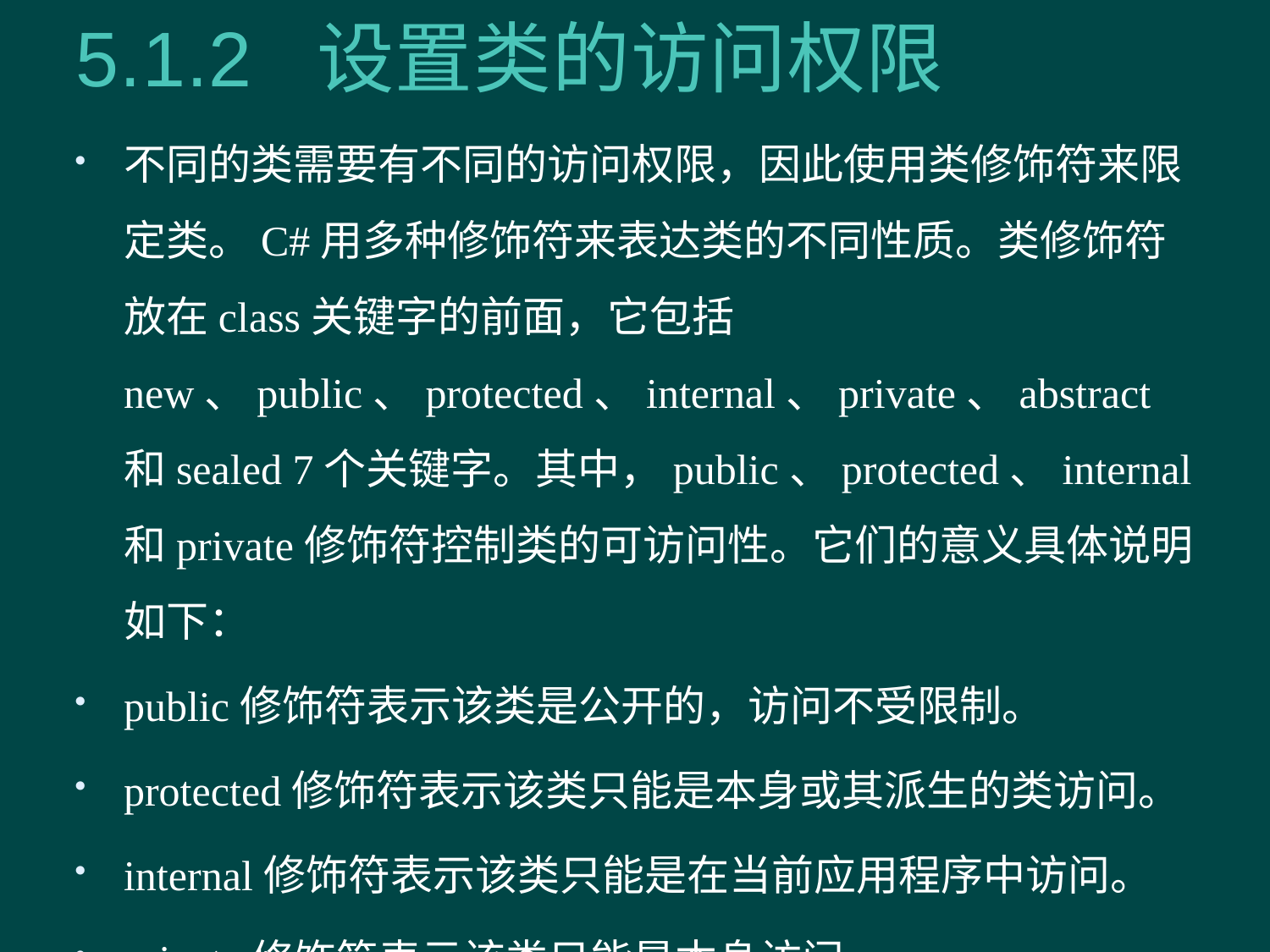

# 5.1.2  设置类的访问权限
不同的类需要有不同的访问权限，因此使用类修饰符来限定类。C#用多种修饰符来表达类的不同性质。类修饰符放在class关键字的前面，它包括new、public、protected、internal、private、abstract和sealed 7个关键字。其中，public、protected、internal和private修饰符控制类的可访问性。它们的意义具体说明如下：
public修饰符表示该类是公开的，访问不受限制。
protected修饰符表示该类只能是本身或其派生的类访问。
internal修饰符表示该类只能是在当前应用程序中访问。
private修饰符表示该类只能是本身访问。